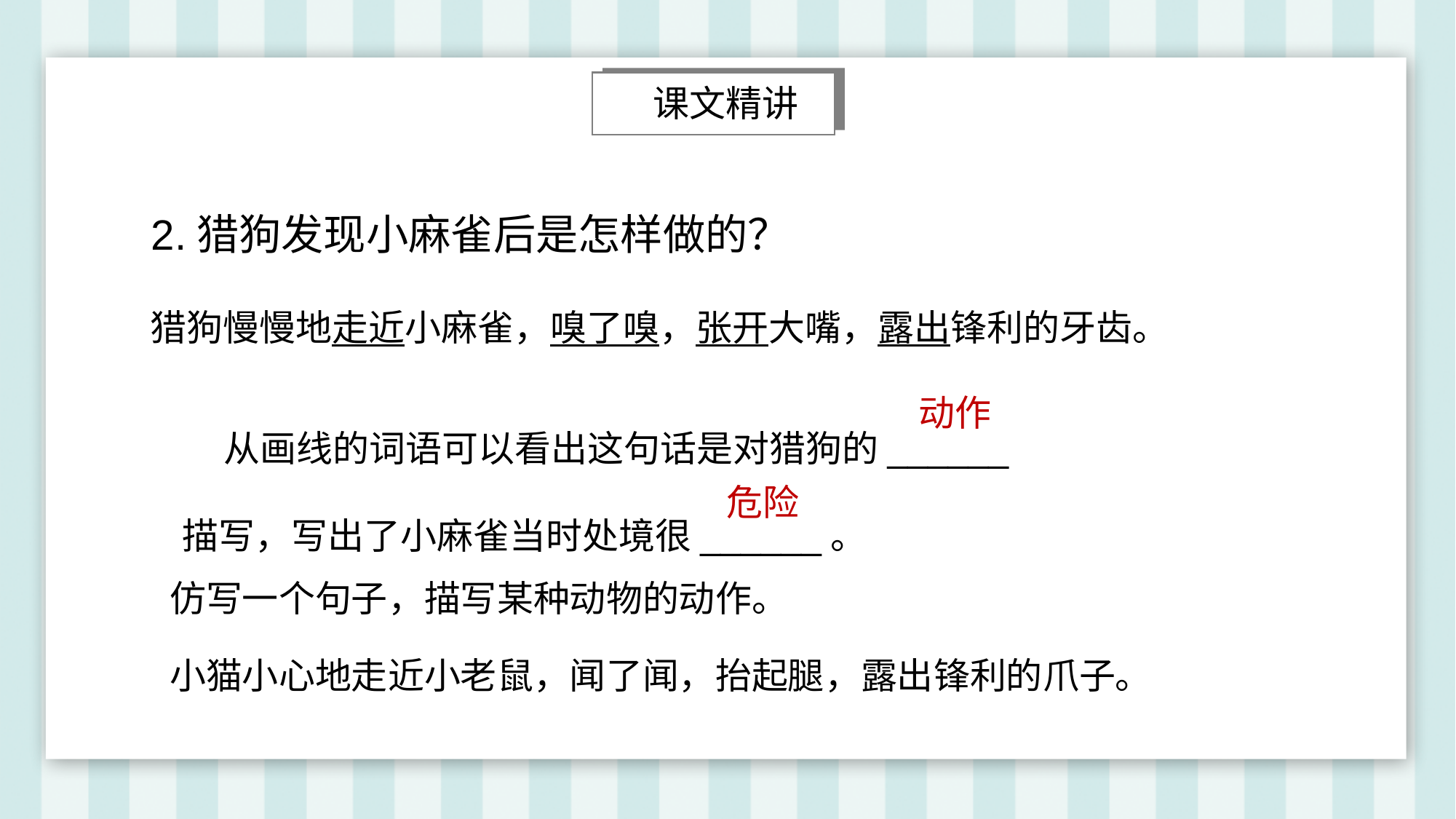

课文精讲
2.猎狗发现小麻雀后是怎样做的？
    猎狗慢慢地走近小麻雀，嗅了嗅，张开大嘴，露出锋利的牙齿。
    从画线的词语可以看出这句话是对猎狗的______
描写，写出了小麻雀当时处境很______。
动作
危险
    仿写一个句子，描写某种动物的动作。
    小猫小心地走近小老鼠，闻了闻，抬起腿，露出锋利的爪子。